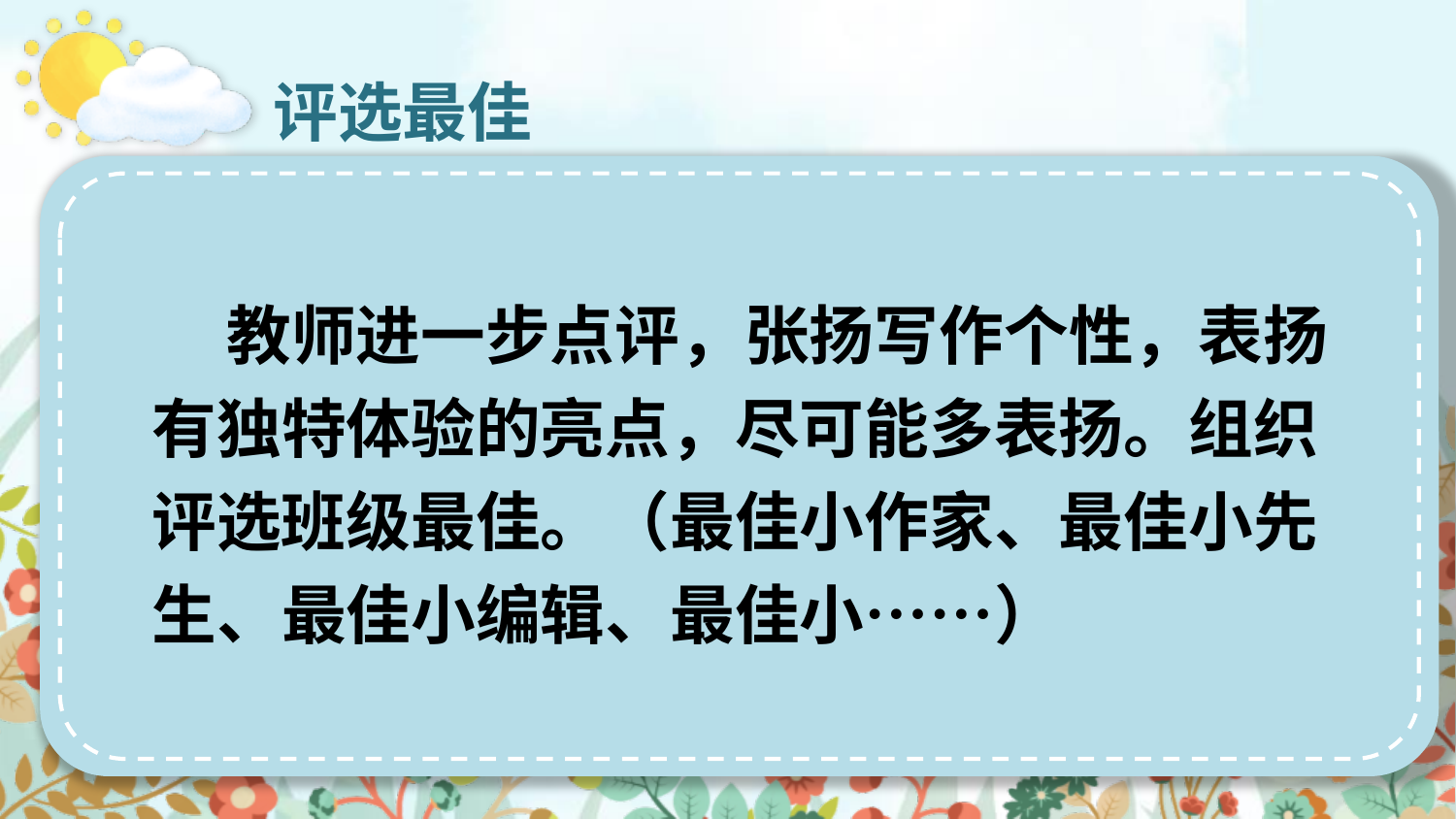

评选最佳
    教师进一步点评，张扬写作个性，表扬有独特体验的亮点，尽可能多表扬。组织评选班级最佳。（最佳小作家、最佳小先生、最佳小编辑、最佳小……）